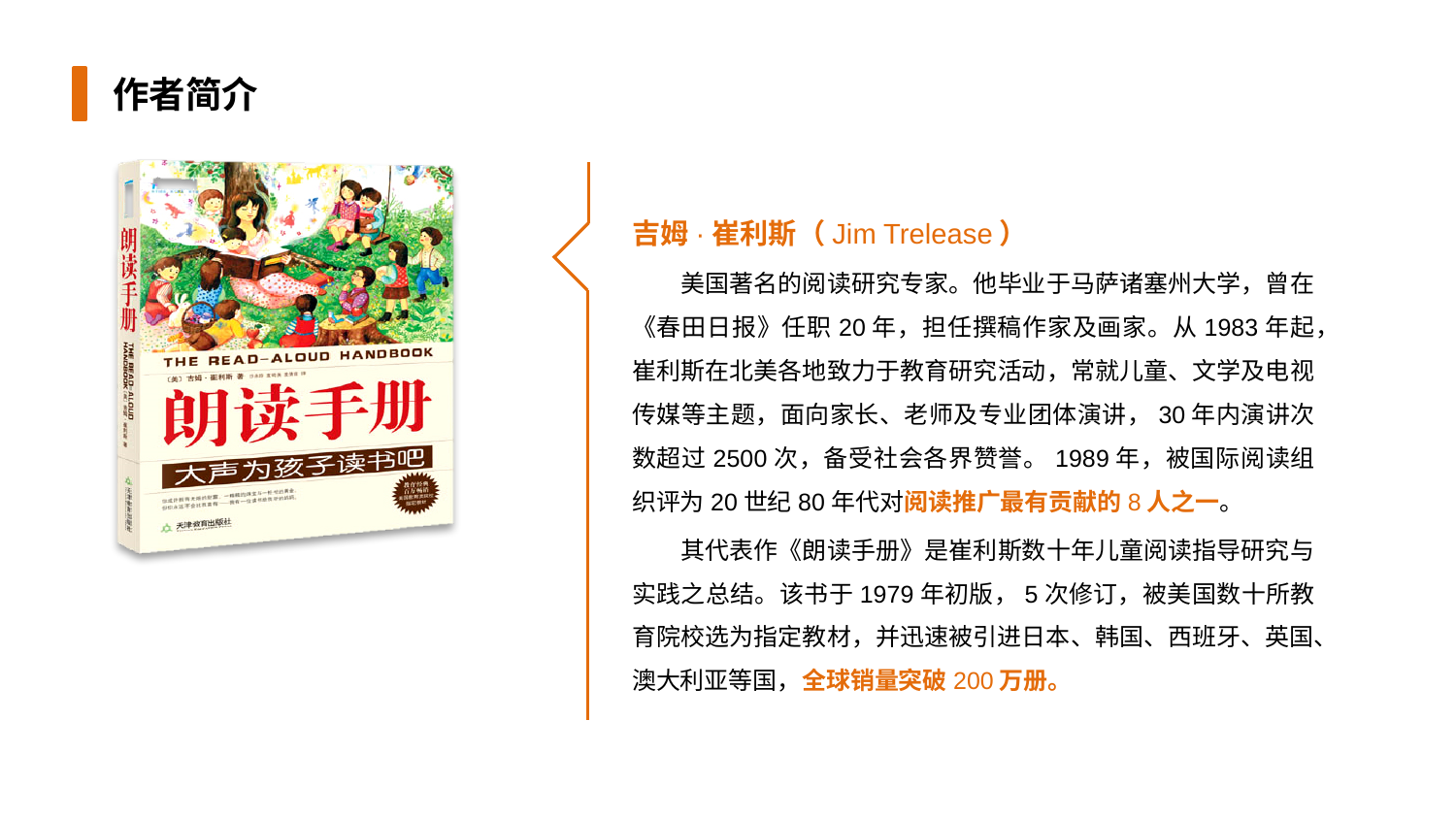

作者简介

吉姆·崔利斯（Jim Trelease）
　　美国著名的阅读研究专家。他毕业于马萨诸塞州大学，曾在《春田日报》任职20年，担任撰稿作家及画家。从1983年起，崔利斯在北美各地致力于教育研究活动，常就儿童、文学及电视传媒等主题，面向家长、老师及专业团体演讲，30年内演讲次数超过2500次，备受社会各界赞誉。1989年，被国际阅读组织评为20世纪80年代对阅读推广最有贡献的8人之一。
　　其代表作《朗读手册》是崔利斯数十年儿童阅读指导研究与实践之总结。该书于1979年初版，5次修订，被美国数十所教育院校选为指定教材，并迅速被引进日本、韩国、西班牙、英国、澳大利亚等国，全球销量突破200万册。